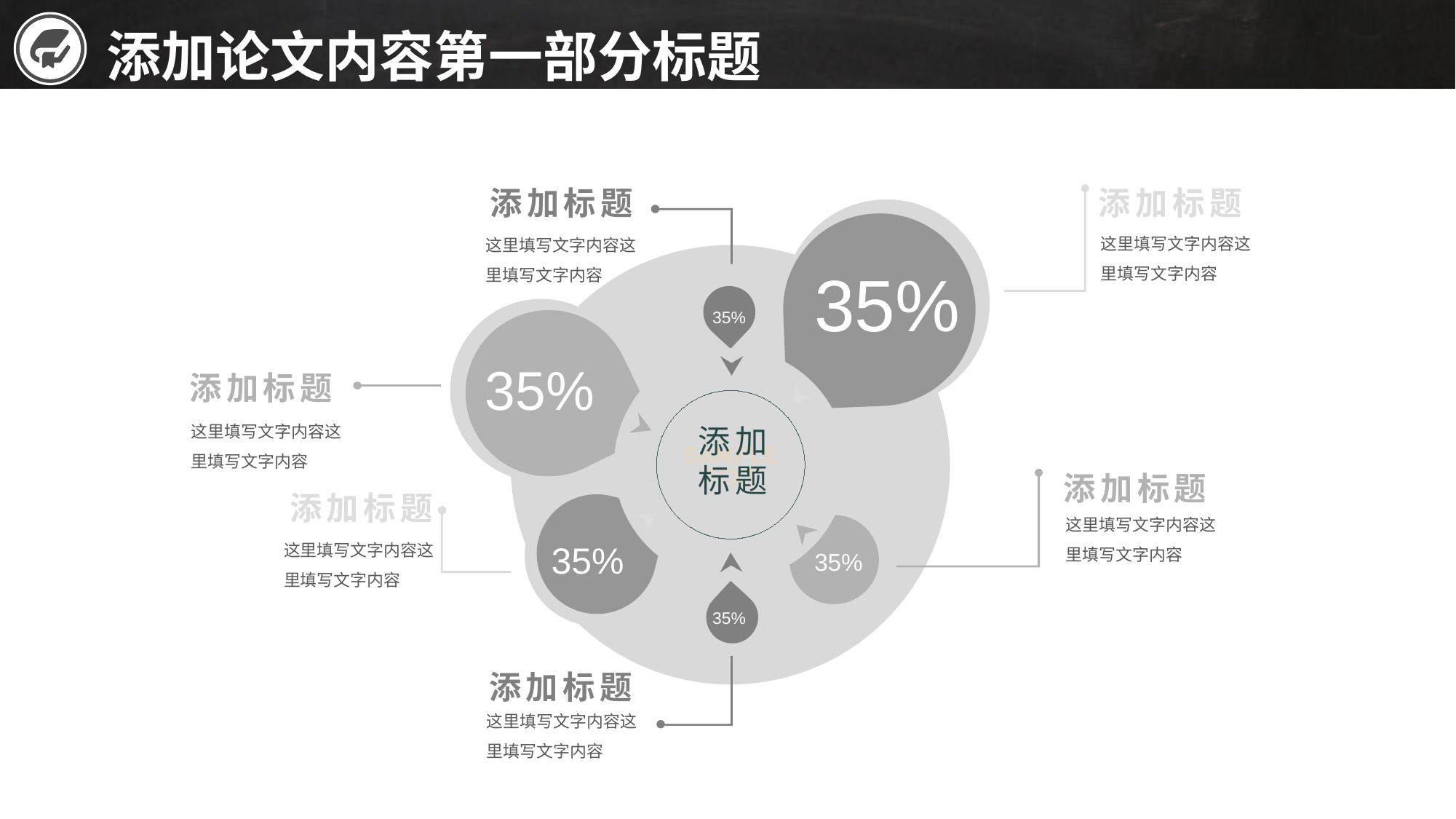

添加论文内容第一部分标题

添加标题
添加标题

这里填写文字内容这里填写文字内容
这里填写文字内容这里填写文字内容

35%

35%

35%

添加标题

这里填写文字内容这里填写文字内容

添加
标题

添加标题

添加标题

这里填写文字内容这里填写文字内容

这里填写文字内容这里填写文字内容

35%
35%

35%

添加标题
这里填写文字内容这里填写文字内容